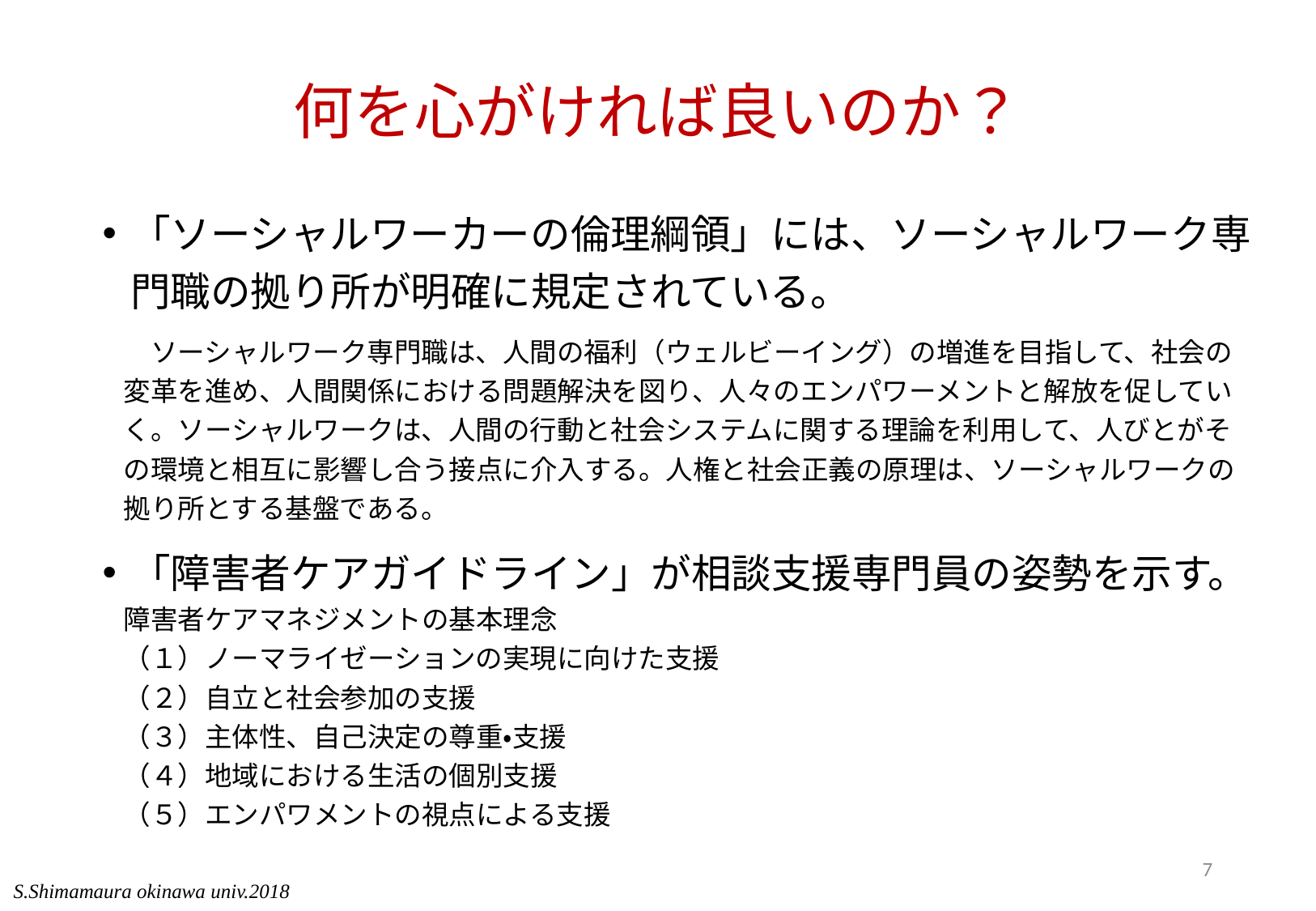

# 何を心がければ良いのか？
「ソーシャルワーカーの倫理綱領」には、ソーシャルワーク専門職の拠り所が明確に規定されている。
　ソーシャルワーク専門職は、人間の福利（ウェルビーイング）の増進を目指して、社会の変革を進め、人間関係における問題解決を図り、人々のエンパワーメントと解放を促していく。ソーシャルワークは、人間の行動と社会システムに関する理論を利用して、人びとがその環境と相互に影響し合う接点に介入する。人権と社会正義の原理は、ソーシャルワークの拠り所とする基盤である。
「障害者ケアガイドライン」が相談支援専門員の姿勢を示す。
障害者ケアマネジメントの基本理念
（１）ノーマライゼーションの実現に向けた支援
（２）自立と社会参加の支援
（３）主体性、自己決定の尊重・支援
（４）地域における生活の個別支援
（５）エンパワメントの視点による支援
7
S.Shimamaura okinawa univ.2018